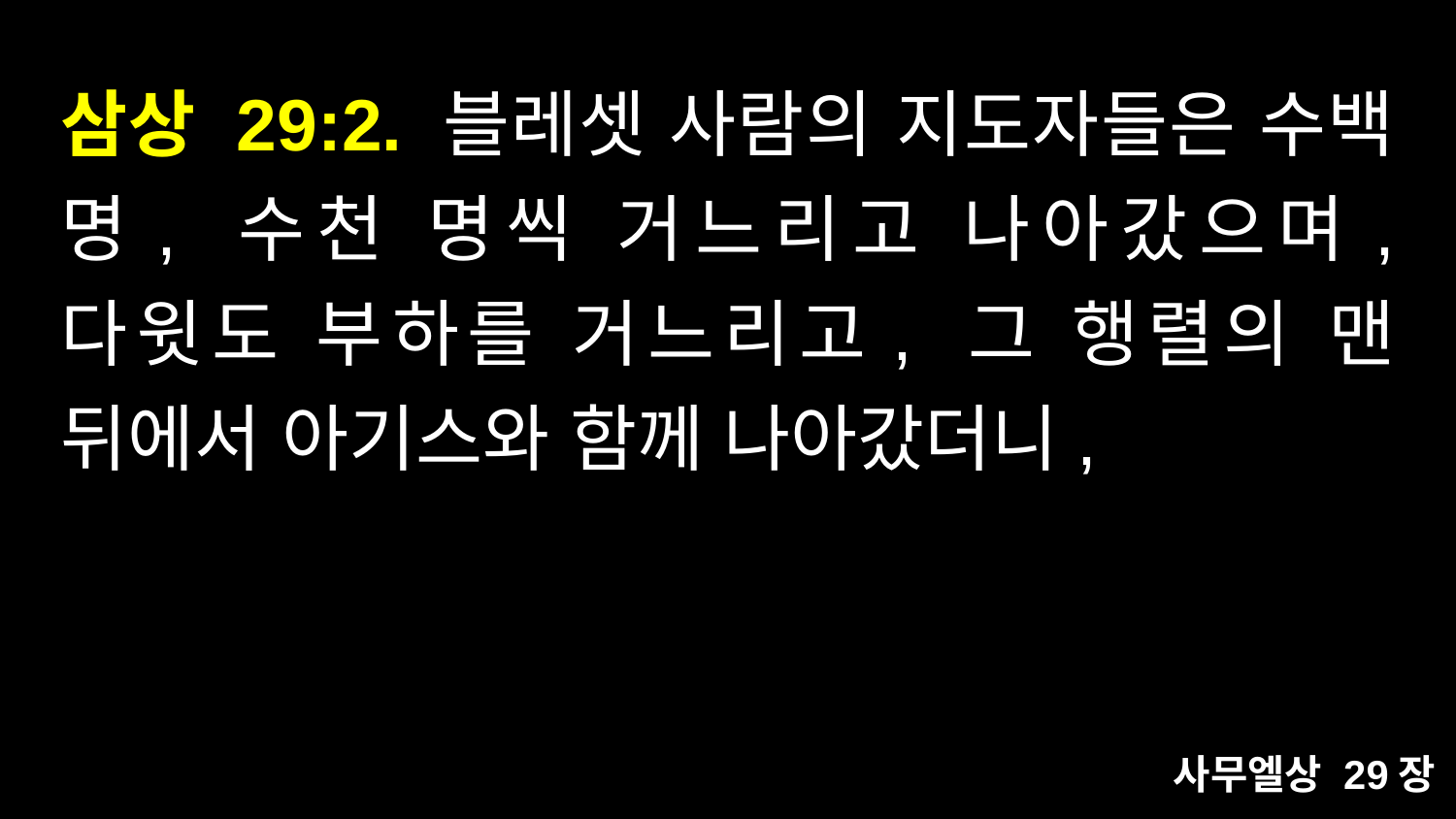

# 삼상 29:2. 블레셋 사람의 지도자들은 수백 명, 수천 명씩 거느리고 나아갔으며, 다윗도 부하를 거느리고, 그 행렬의 맨 뒤에서 아기스와 함께 나아갔더니,
사무엘상 29장